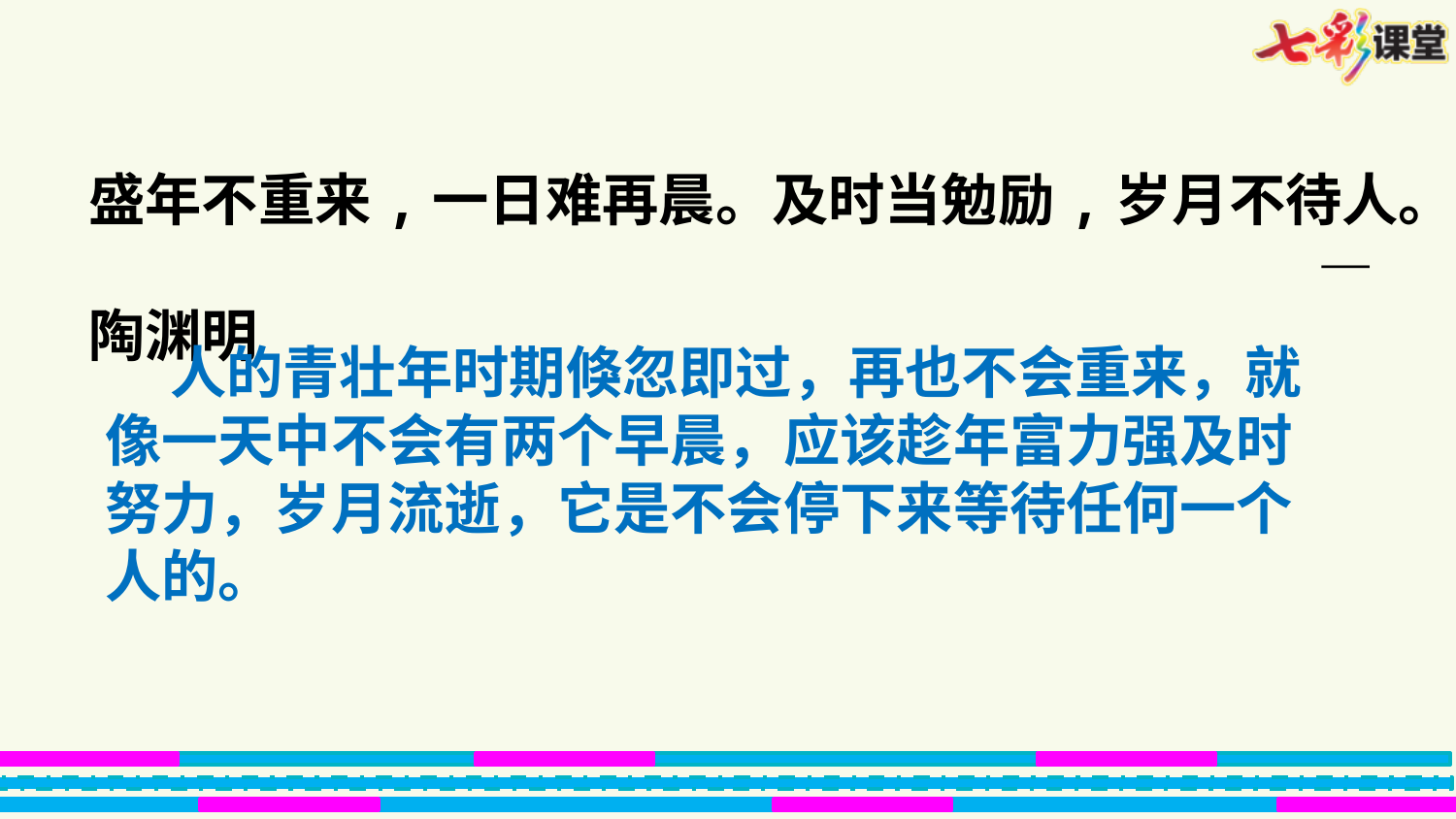

盛年不重来,一日难再晨。及时当勉励,岁月不待人。
								     — 陶渊明
    人的青壮年时期倏忽即过，再也不会重来，就像一天中不会有两个早晨，应该趁年富力强及时努力，岁月流逝，它是不会停下来等待任何一个人的。